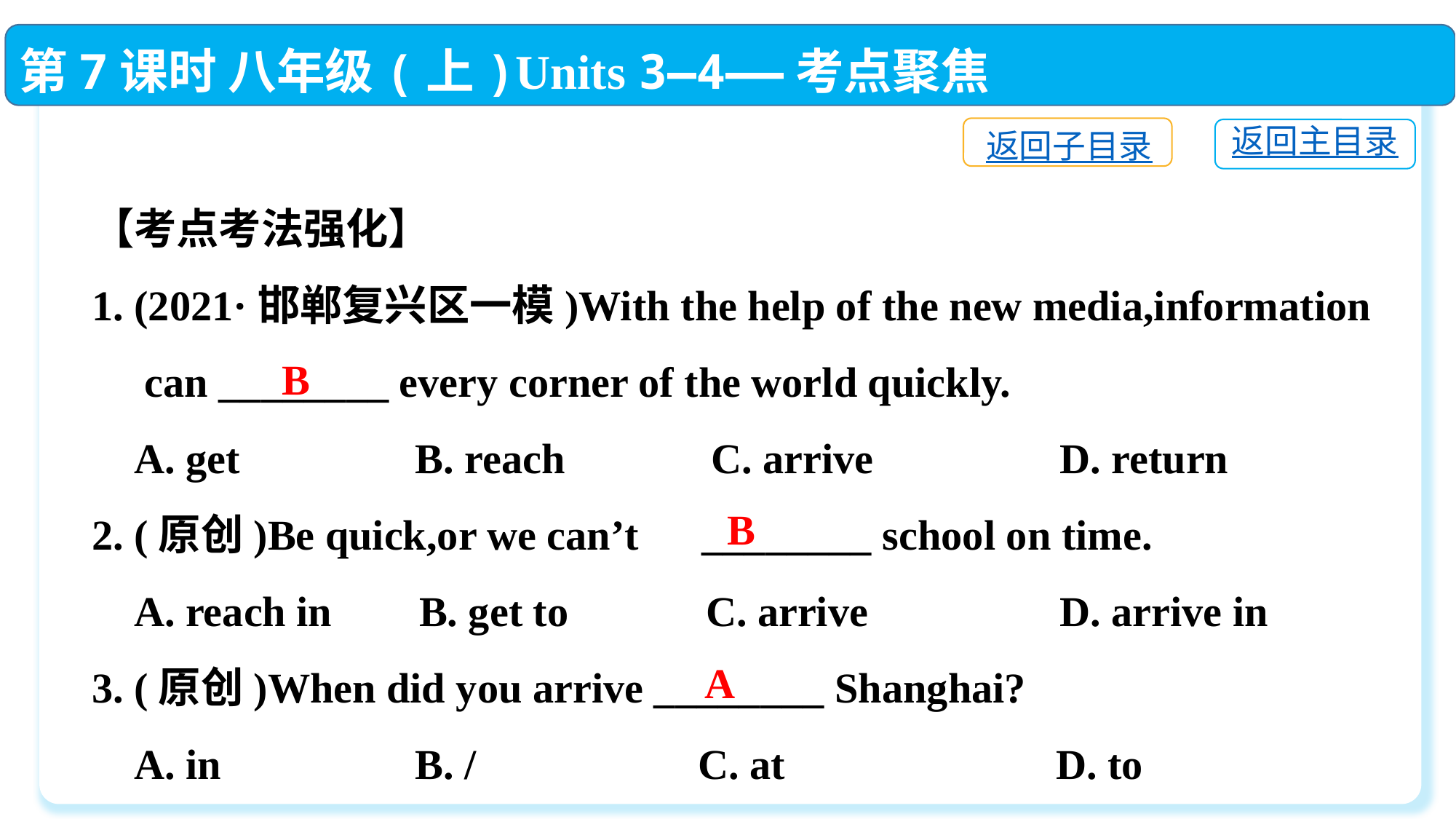

第7课时 八年级(上)Units 3—4——考点聚焦

返回子目录
返回主目录
【考点考法强化】
1. (2021·邯郸复兴区一模)With the help of the new media,information
     can ________ every corner of the world quickly.
    A. get	          B. reach	       C. arrive	         D. return
2. (原创)Be quick,or we can’t　________ school on time.
    A. reach in	B. get to             C. arrive	         D. arrive in
3. (原创)When did you arrive ________ Shanghai?
    A. in	          B. /                     C. at	                   D. to

B
B
A